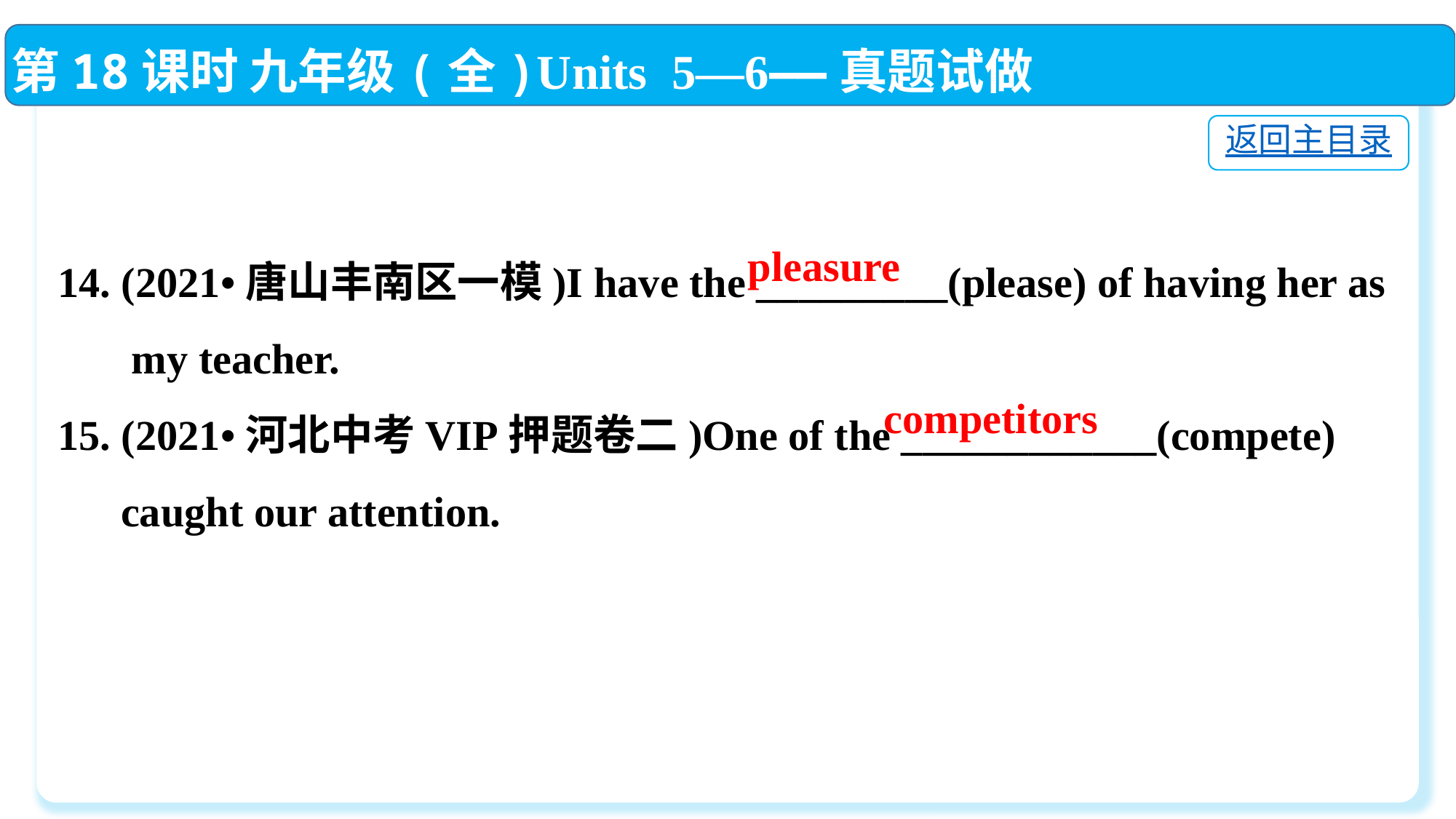

第18课时 九年级(全)Units  5—6——真题试做

返回主目录
14. (2021•唐山丰南区一模)I have the _________(please) of having her as
       my teacher.
15. (2021•河北中考VIP押题卷二)One of the ____________(compete)
      caught our attention.
pleasure
competitors